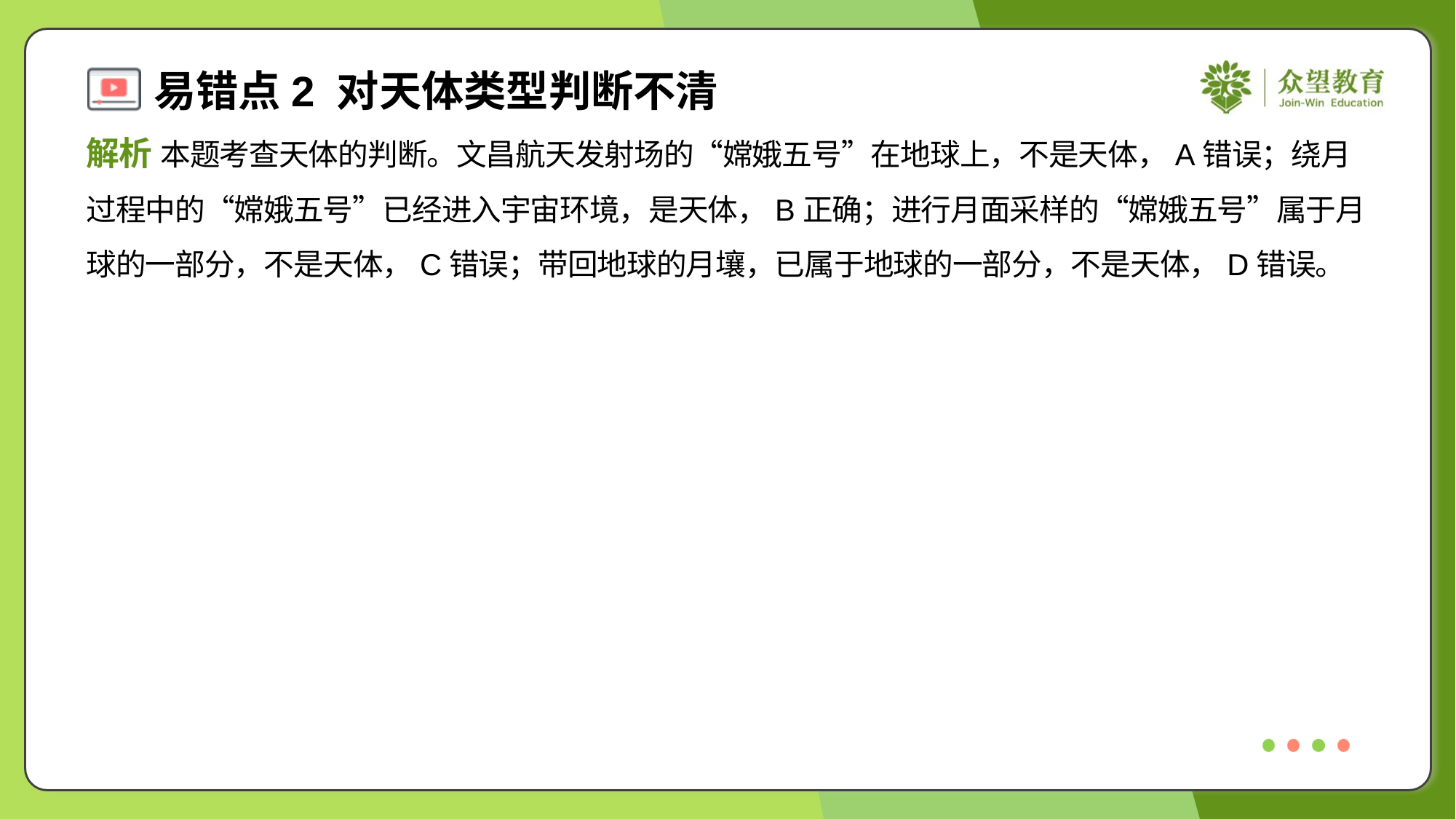

解析 本题考查天体的判断。文昌航天发射场的“嫦娥五号”在地球上，不是天体，A错误；绕月
过程中的“嫦娥五号”已经进入宇宙环境，是天体，B正确；进行月面采样的“嫦娥五号”属于月
球的一部分，不是天体，C错误；带回地球的月壤，已属于地球的一部分，不是天体，D错误。